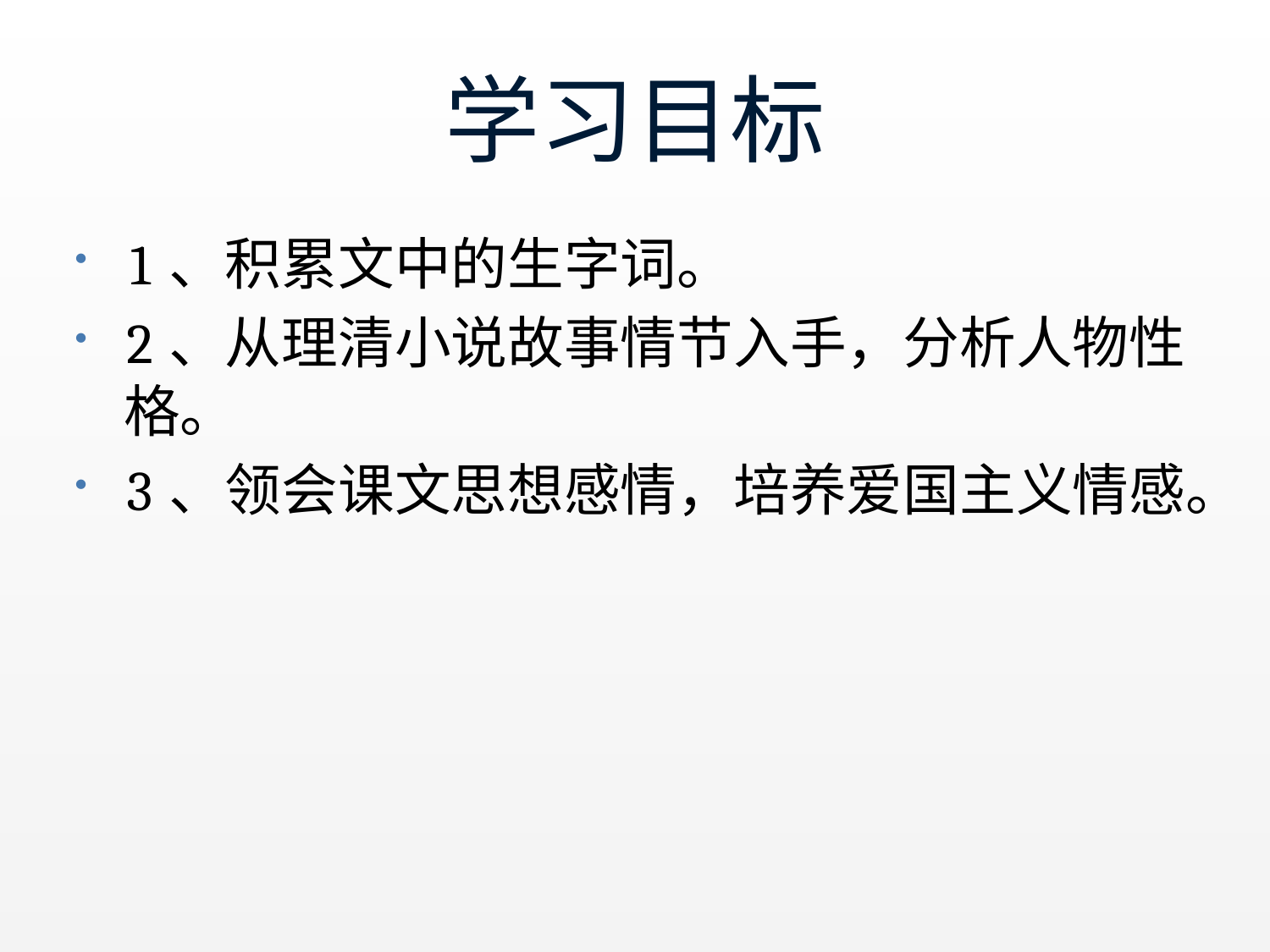

# 学习目标
1、积累文中的生字词。
2、从理清小说故事情节入手，分析人物性格。
3、领会课文思想感情，培养爱国主义情感。